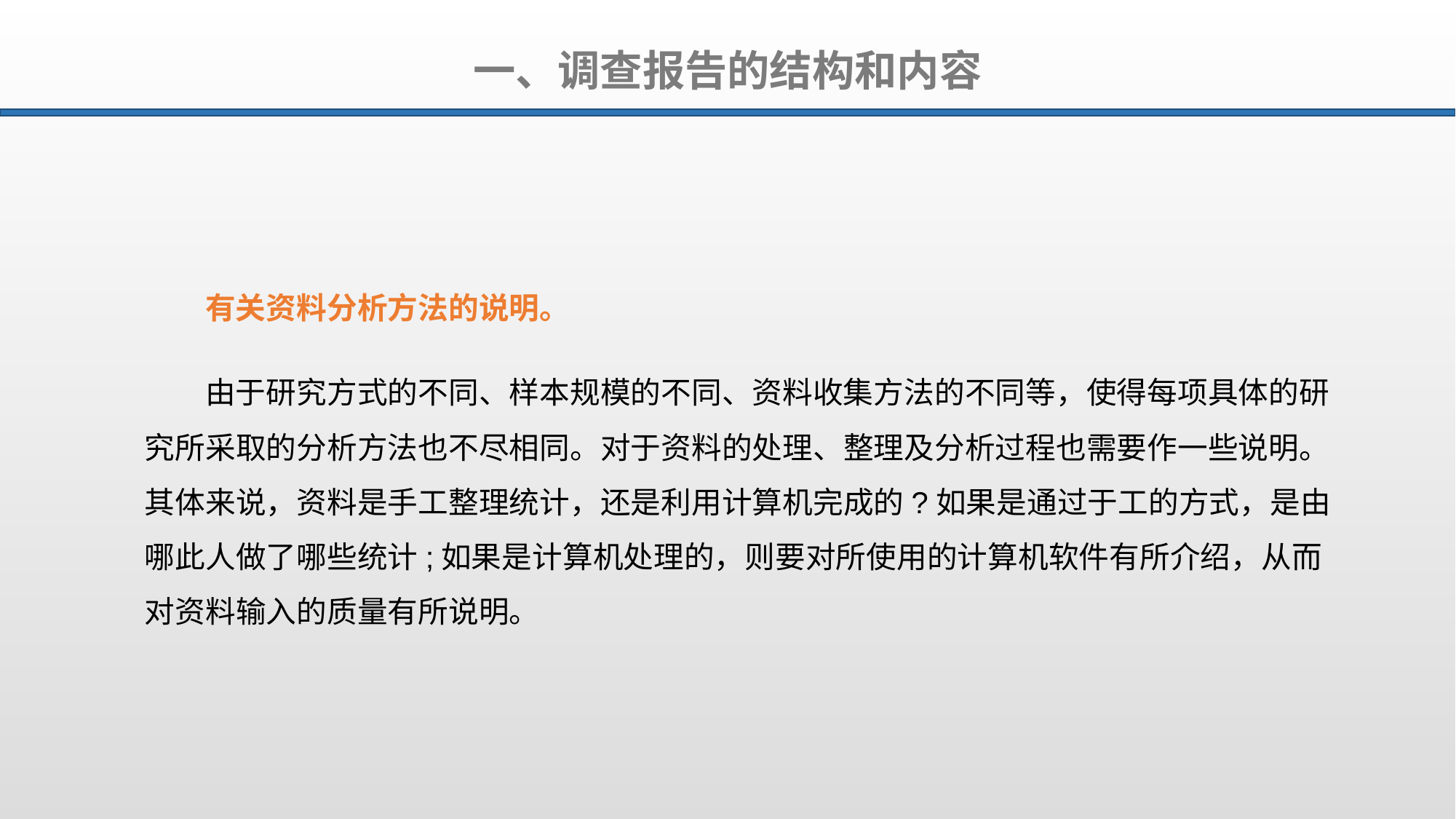

一、调查报告的结构和内容

有关资料分析方法的说明。
由于研究方式的不同、样本规模的不同、资料收集方法的不同等，使得每项具体的研究所采取的分析方法也不尽相同。对于资料的处理、整理及分析过程也需要作一些说明。其体来说，资料是手工整理统计，还是利用计算机完成的?如果是通过于工的方式，是由哪此人做了哪些统计;如果是计算机处理的，则要对所使用的计算机软件有所介绍，从而对资料输入的质量有所说明。